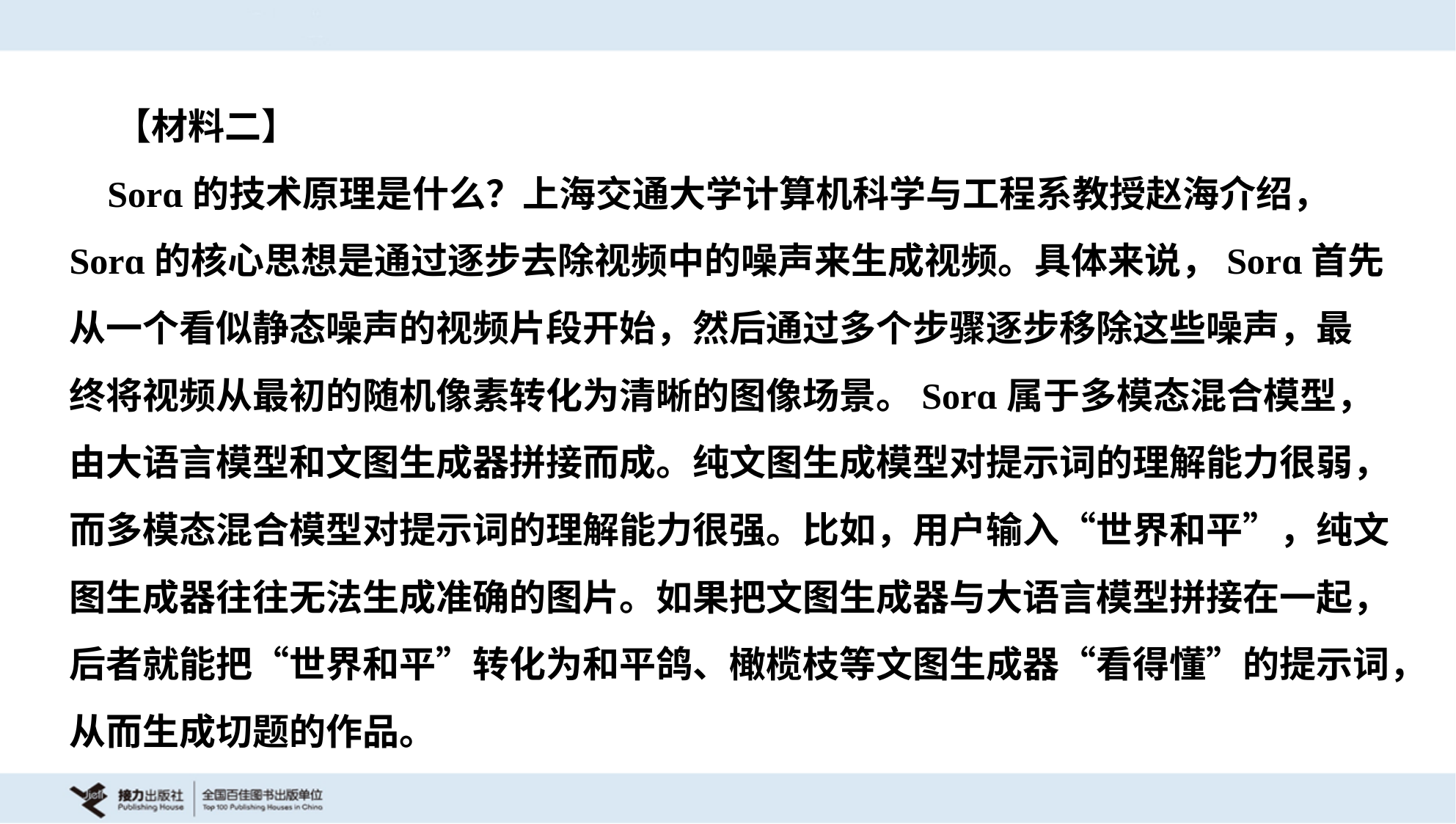

【材料二】
    Sorɑ的技术原理是什么？上海交通大学计算机科学与工程系教授赵海介绍，
Sorɑ的核心思想是通过逐步去除视频中的噪声来生成视频。具体来说，Sorɑ首先
从一个看似静态噪声的视频片段开始，然后通过多个步骤逐步移除这些噪声，最
终将视频从最初的随机像素转化为清晰的图像场景。Sorɑ属于多模态混合模型，
由大语言模型和文图生成器拼接而成。纯文图生成模型对提示词的理解能力很弱，
而多模态混合模型对提示词的理解能力很强。比如，用户输入“世界和平”，纯文
图生成器往往无法生成准确的图片。如果把文图生成器与大语言模型拼接在一起，
后者就能把“世界和平”转化为和平鸽、橄榄枝等文图生成器“看得懂”的提示词，
从而生成切题的作品。